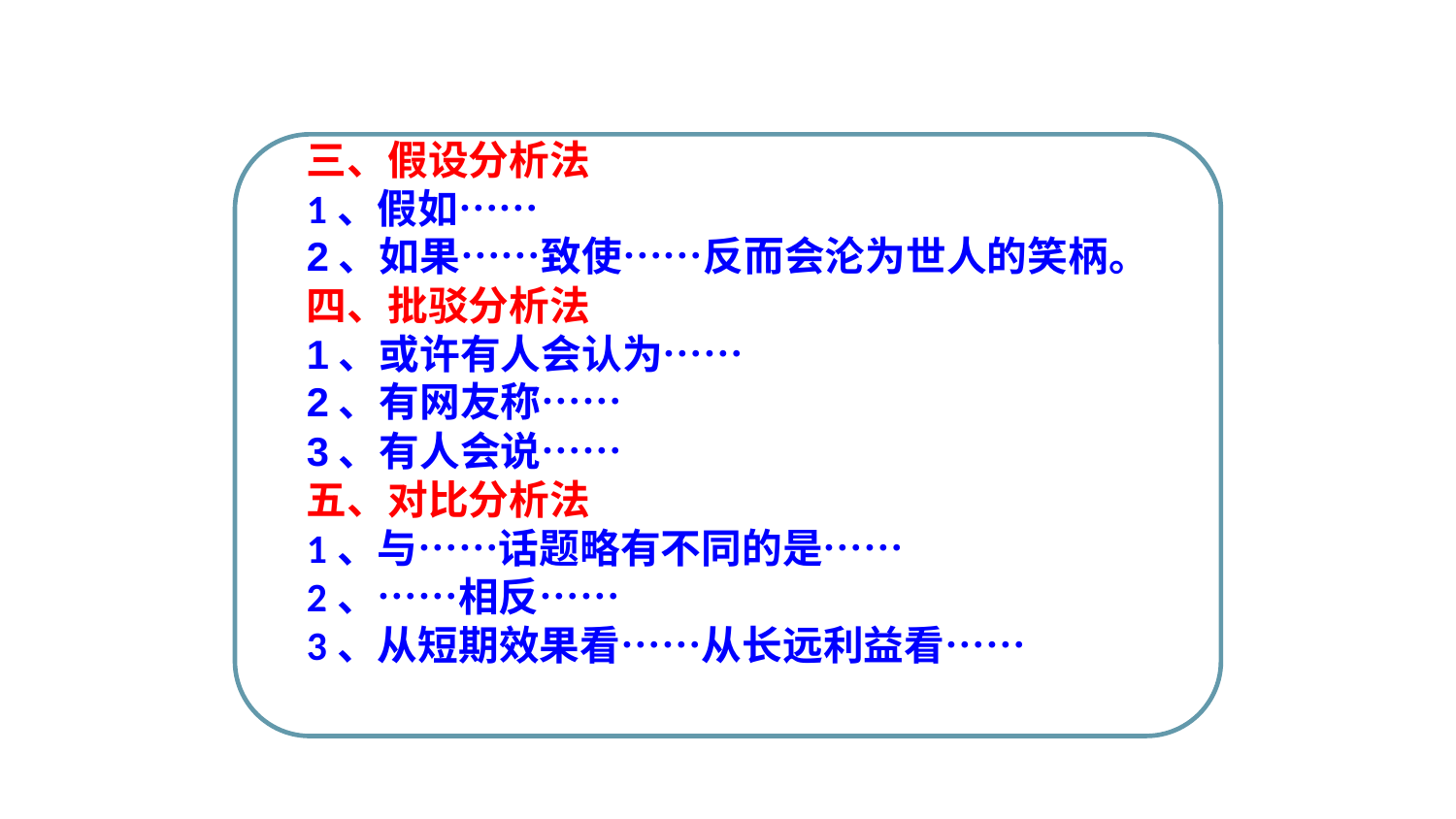

三、假设分析法
1、假如……
2、如果……致使……反而会沦为世人的笑柄。
四、批驳分析法
1、或许有人会认为……
2、有网友称……
3、有人会说……
五、对比分析法
1、与……话题略有不同的是……
2、……相反……
3、从短期效果看……从长远利益看……